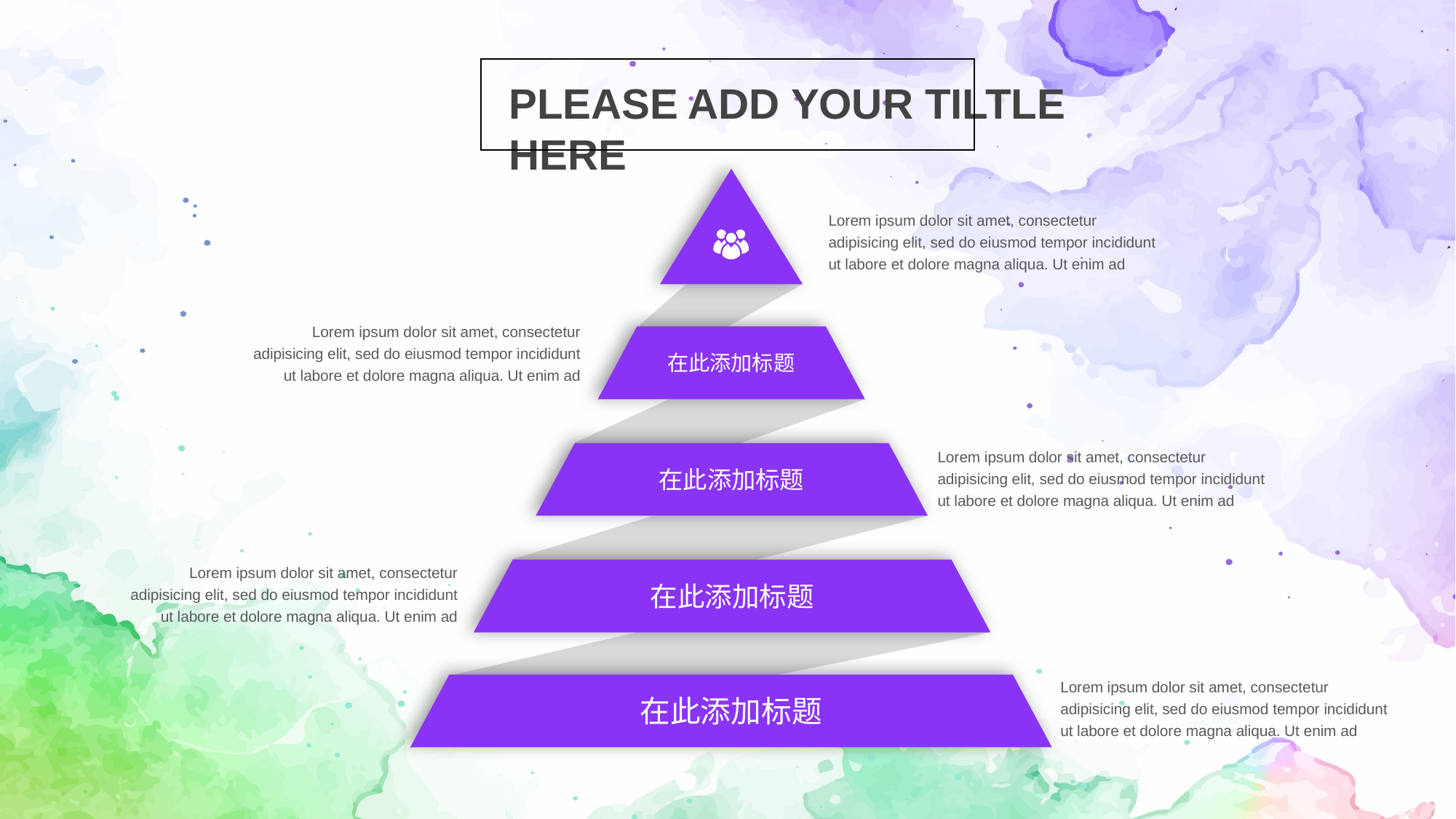

PLEASE ADD YOUR TILTLE HERE

Lorem ipsum dolor sit amet, consectetur adipisicing elit, sed do eiusmod tempor incididunt ut labore et dolore magna aliqua. Ut enim ad

Lorem ipsum dolor sit amet, consectetur adipisicing elit, sed do eiusmod tempor incididunt ut labore et dolore magna aliqua. Ut enim ad

在此添加标题
Lorem ipsum dolor sit amet, consectetur adipisicing elit, sed do eiusmod tempor incididunt ut labore et dolore magna aliqua. Ut enim ad

在此添加标题

Lorem ipsum dolor sit amet, consectetur adipisicing elit, sed do eiusmod tempor incididunt ut labore et dolore magna aliqua. Ut enim ad

在此添加标题

Lorem ipsum dolor sit amet, consectetur adipisicing elit, sed do eiusmod tempor incididunt ut labore et dolore magna aliqua. Ut enim ad

在此添加标题